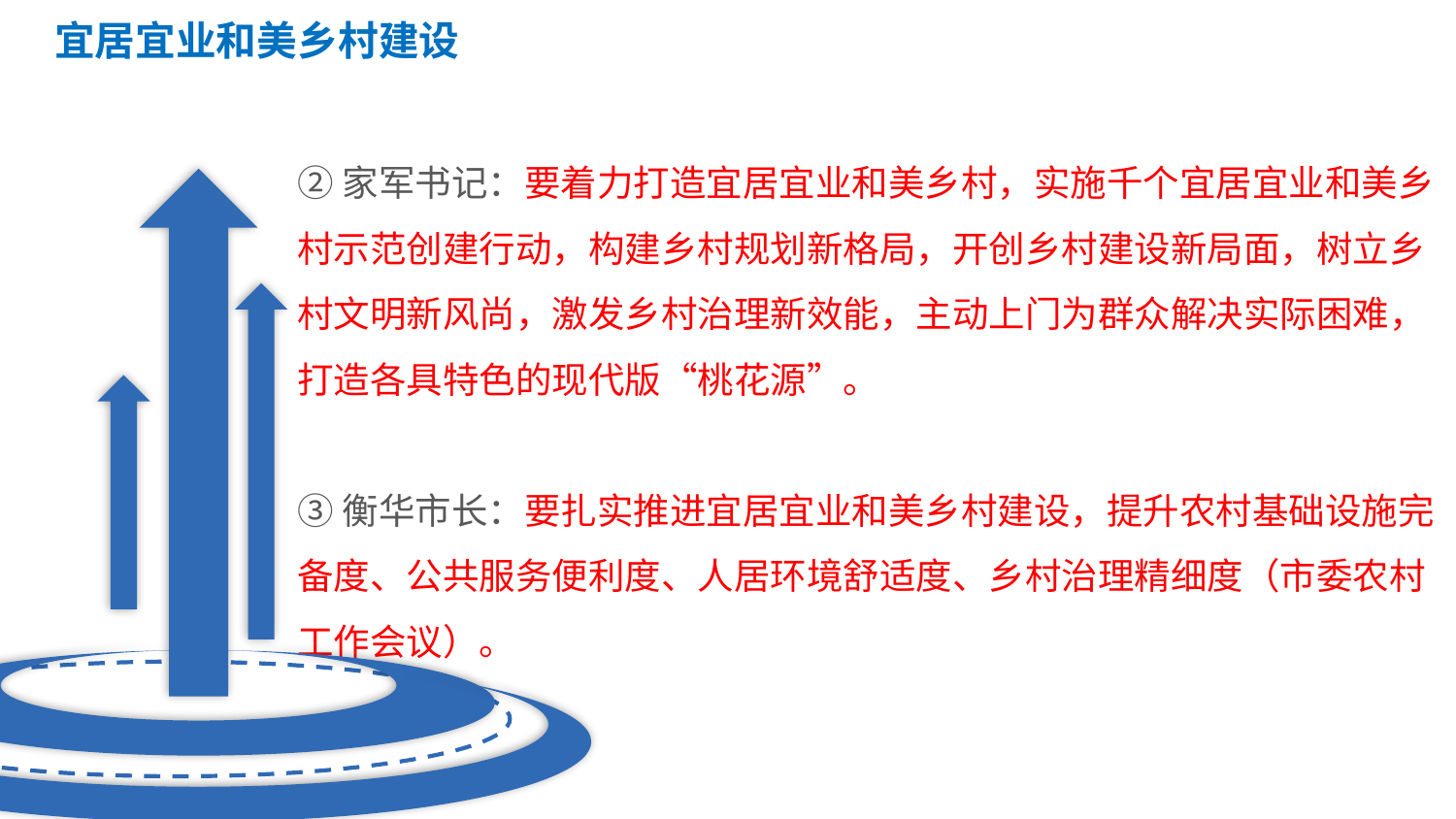

宜居宜业和美乡村建设
②家军书记：要着力打造宜居宜业和美乡村，实施千个宜居宜业和美乡村示范创建行动，构建乡村规划新格局，开创乡村建设新局面，树立乡村文明新风尚，激发乡村治理新效能，主动上门为群众解决实际困难，打造各具特色的现代版“桃花源”。

③衡华市长：要扎实推进宜居宜业和美乡村建设，提升农村基础设施完备度、公共服务便利度、人居环境舒适度、乡村治理精细度（市委农村工作会议）。